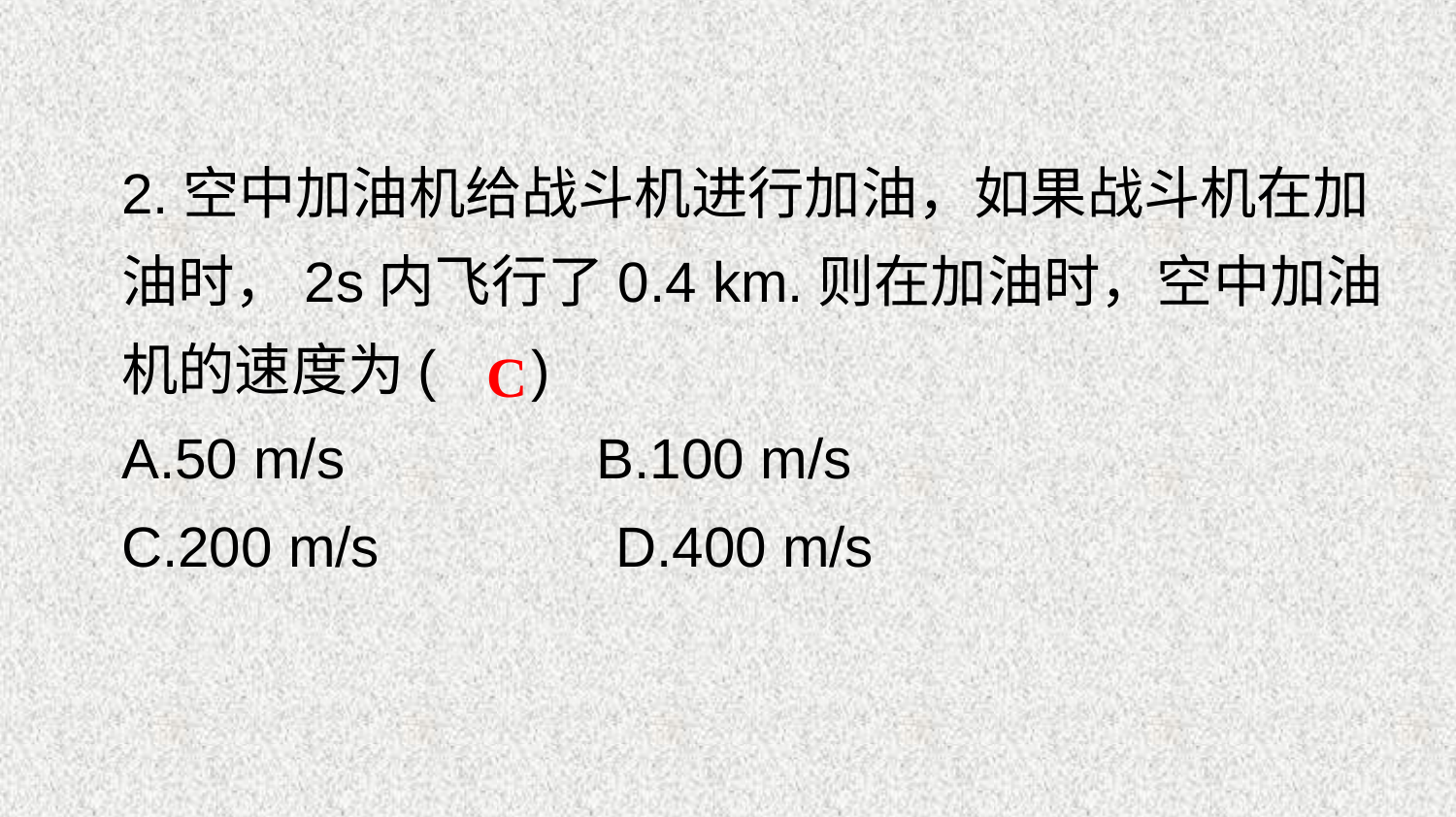

2.空中加油机给战斗机进行加油，如果战斗机在加油时，2s内飞行了0.4 km.则在加油时，空中加油机的速度为(      )
A.50 m/s                B.100 m/s
C.200 m/s               D.400 m/s
C